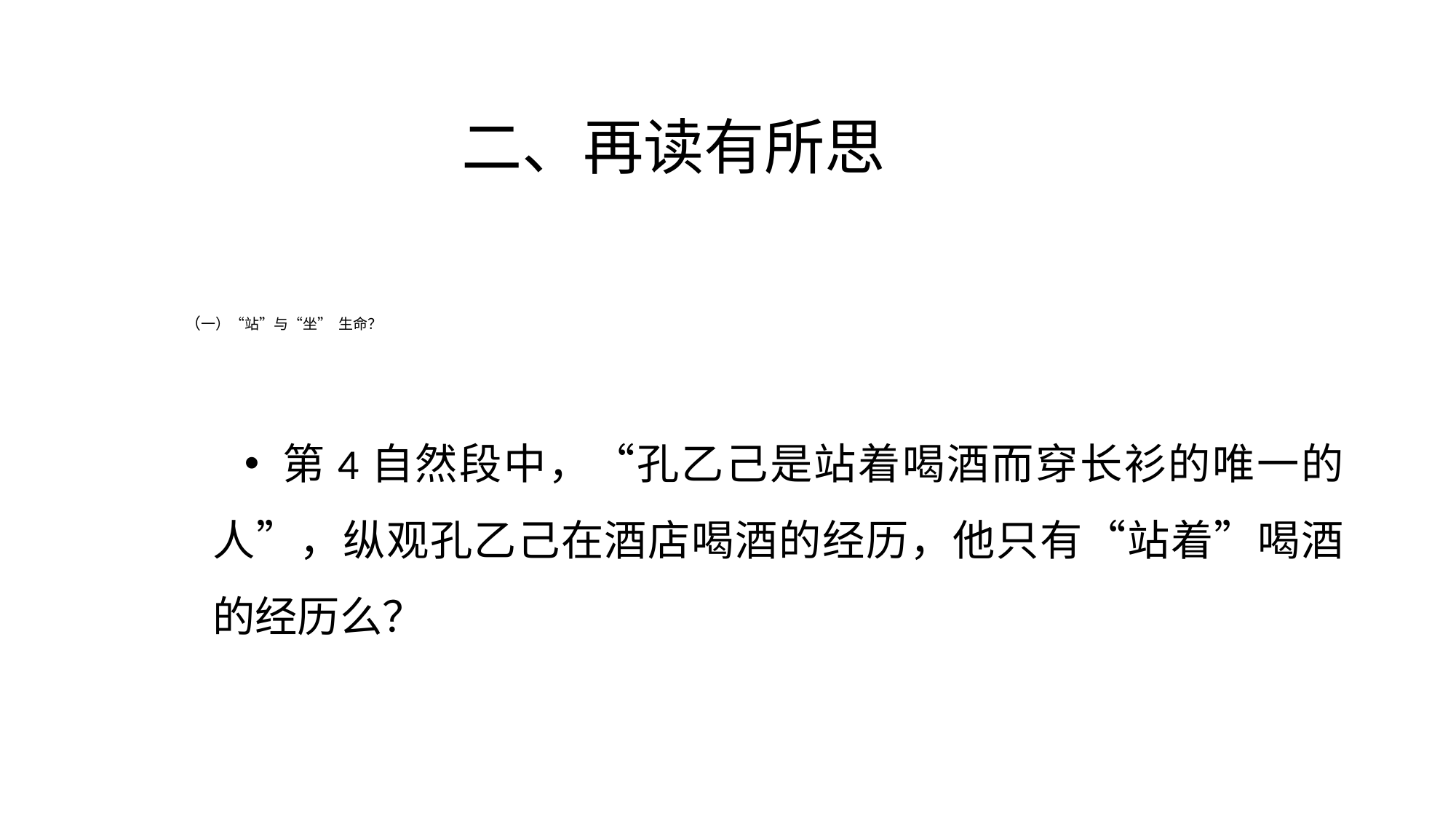

二、再读有所思
# （一）“站”与“坐”  生命？

 第4自然段中，“孔乙己是站着喝酒而穿长衫的唯一的人”，纵观孔乙己在酒店喝酒的经历，他只有“站着”喝酒的经历么？